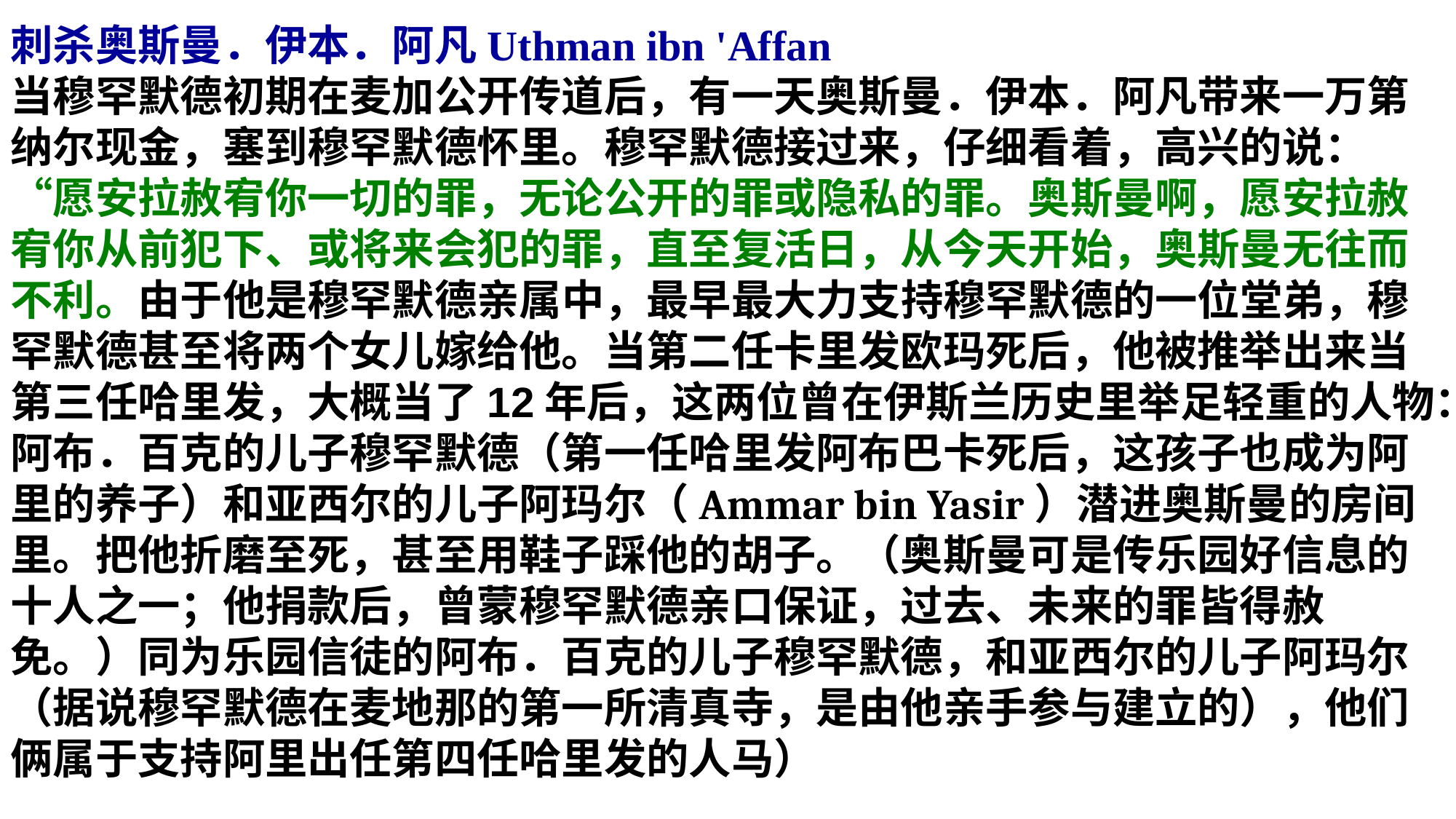

刺杀奥斯曼．伊本．阿凡Uthman ibn 'Affan
当穆罕默德初期在麦加公开传道后，有一天奥斯曼．伊本．阿凡带来一万第纳尔现金，塞到穆罕默德怀里。穆罕默德接过来，仔细看着，高兴的说：“愿安拉赦宥你一切的罪，无论公开的罪或隐私的罪。奥斯曼啊，愿安拉赦宥你从前犯下、或将来会犯的罪，直至复活日，从今天开始，奥斯曼无往而不利。由于他是穆罕默德亲属中，最早最大力支持穆罕默德的一位堂弟，穆罕默德甚至将两个女儿嫁给他。当第二任卡里发欧玛死后，他被推举出来当第三任哈里发，大概当了12年后，这两位曾在伊斯兰历史里举足轻重的人物：阿布．百克的儿子穆罕默德（第一任哈里发阿布巴卡死后，这孩子也成为阿里的养子）和亚西尔的儿子阿玛尔（Ammar bin Yasir）潜进奥斯曼的房间里。把他折磨至死，甚至用鞋子踩他的胡子。（奥斯曼可是传乐园好信息的十人之一；他捐款后，曾蒙穆罕默德亲口保证，过去、未来的罪皆得赦免。）同为乐园信徒的阿布．百克的儿子穆罕默德，和亚西尔的儿子阿玛尔（据说穆罕默德在麦地那的第一所清真寺，是由他亲手参与建立的），他们俩属于支持阿里出任第四任哈里发的人马）